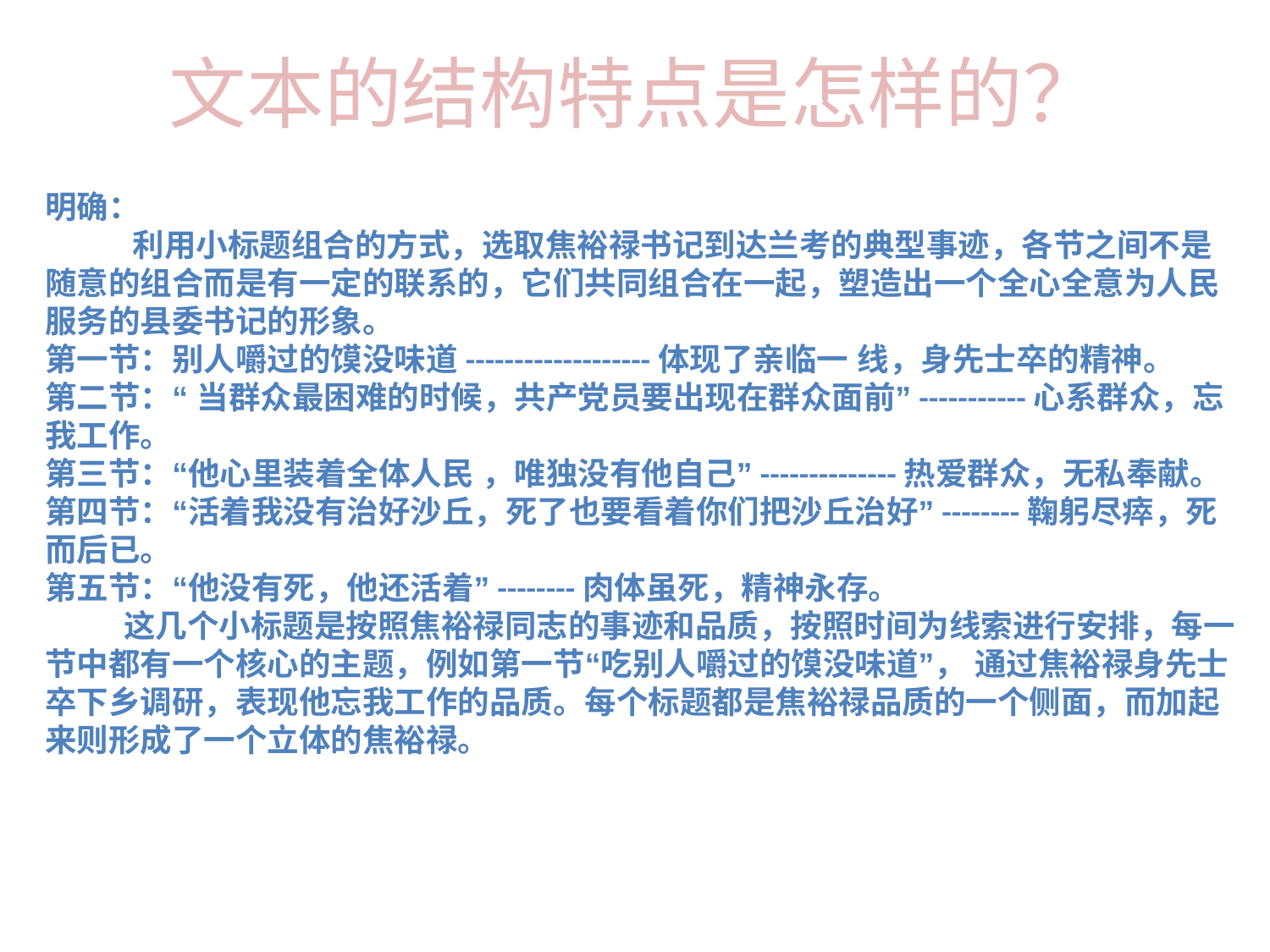

# 文本的结构特点是怎样的？
明确：
         利用小标题组合的方式，选取焦裕禄书记到达兰考的典型事迹，各节之间不是随意的组合而是有一定的联系的，它们共同组合在一起，塑造出一个全心全意为人民服务的县委书记的形象。
第一节：别人嚼过的馍没味道-------------------体现了亲临一 线，身先士卒的精神。
第二节：“ 当群众最困难的时候，共产党员要出现在群众面前”-----------心系群众，忘我工作。
第三节：“他心里装着全体人民 ，唯独没有他自己”--------------热爱群众，无私奉献。
第四节：“活着我没有治好沙丘，死了也要看着你们把沙丘治好”--------鞠躬尽瘁，死而后已。
第五节：“他没有死，他还活着”--------肉体虽死，精神永存。
        这几个小标题是按照焦裕禄同志的事迹和品质，按照时间为线索进行安排，每一节中都有一个核心的主题，例如第一节“吃别人嚼过的馍没味道”， 通过焦裕禄身先士卒下乡调研，表现他忘我工作的品质。每个标题都是焦裕禄品质的一个侧面，而加起来则形成了一个立体的焦裕禄。